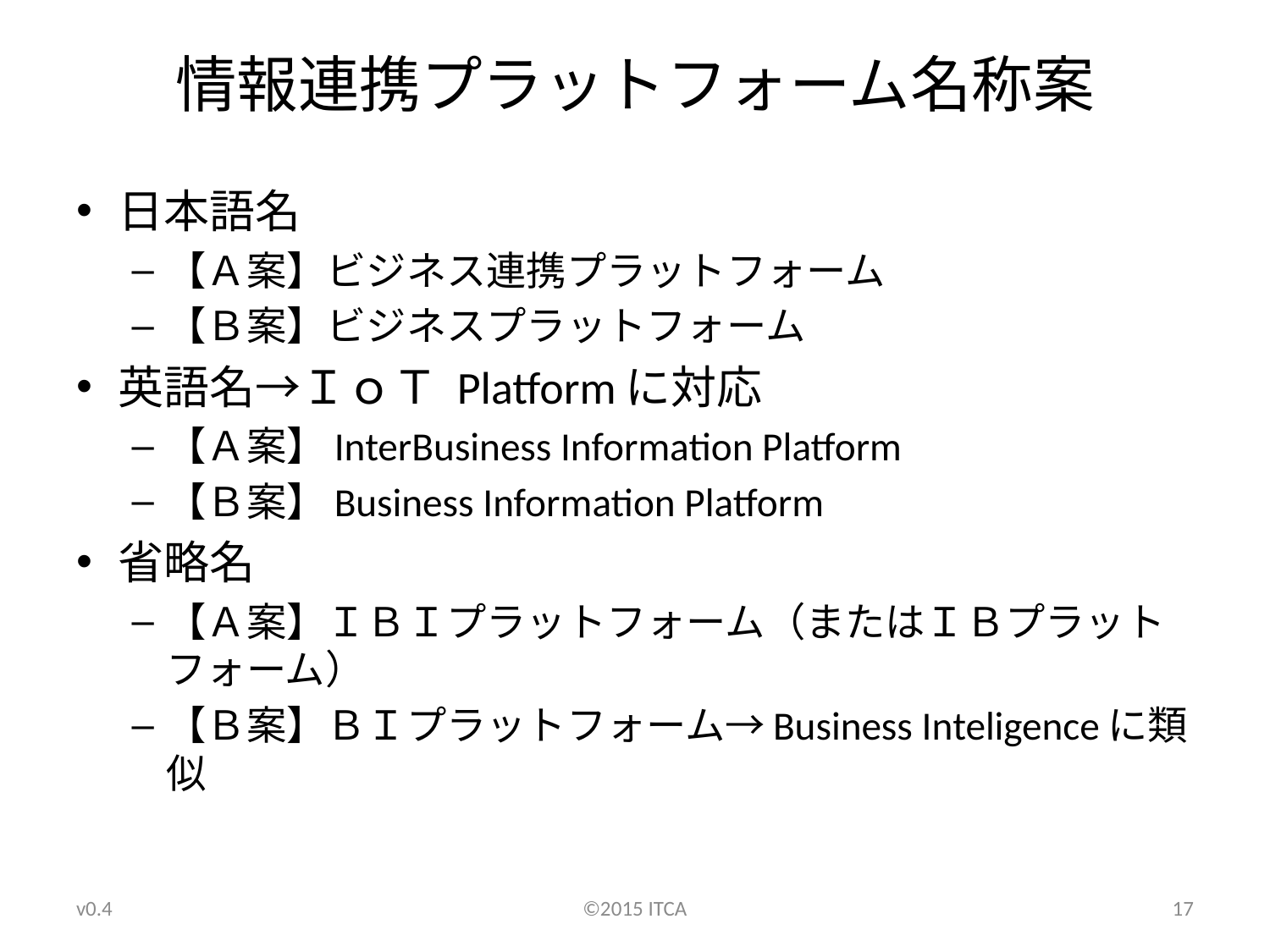

# 情報連携プラットフォーム名称案
日本語名
【Ａ案】ビジネス連携プラットフォーム
【Ｂ案】ビジネスプラットフォーム
英語名→ＩｏＴ Platformに対応
【Ａ案】InterBusiness Information Platform
【Ｂ案】Business Information Platform
省略名
【Ａ案】ＩＢＩプラットフォーム（またはＩＢプラットフォーム）
【Ｂ案】ＢＩプラットフォーム→Business Inteligenceに類似

v0.4
©2015 ITCA
17